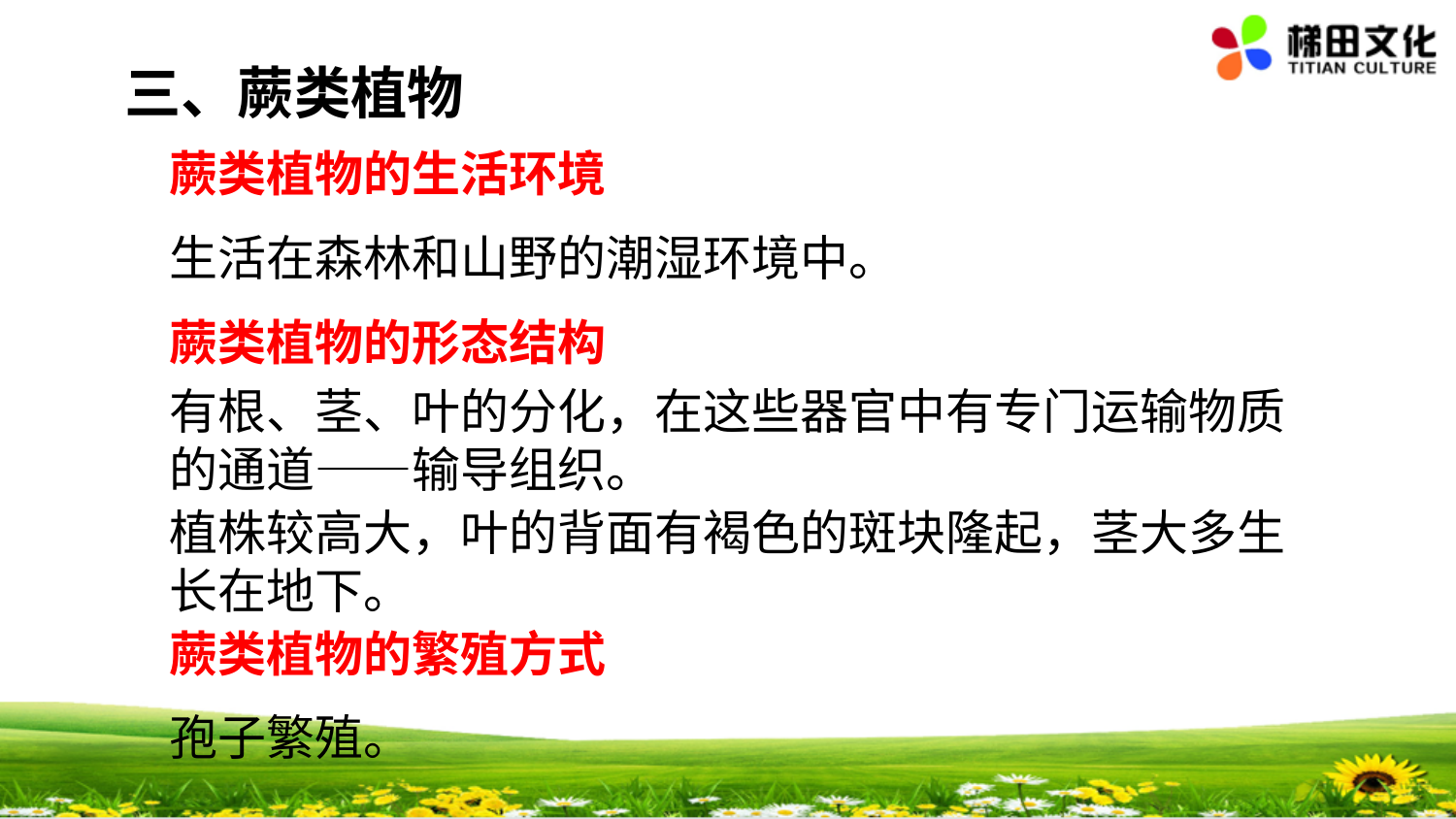

三、蕨类植物
蕨类植物的生活环境
生活在森林和山野的潮湿环境中。
蕨类植物的形态结构
有根、茎、叶的分化，在这些器官中有专门运输物质的通道——输导组织。
植株较高大，叶的背面有褐色的斑块隆起，茎大多生长在地下。
蕨类植物的繁殖方式
孢子繁殖。